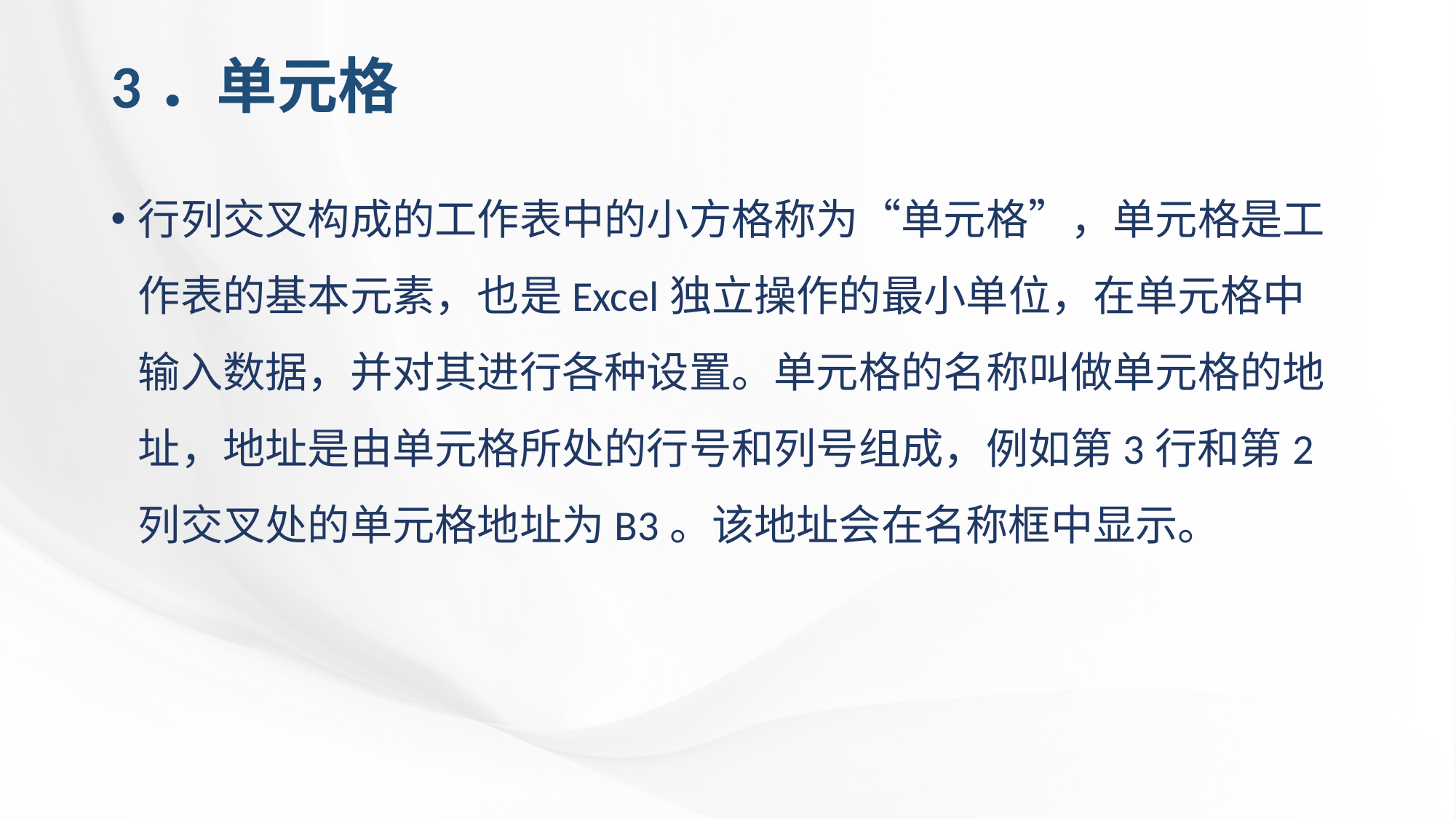

# 3．单元格
行列交叉构成的工作表中的小方格称为“单元格”，单元格是工作表的基本元素，也是Excel独立操作的最小单位，在单元格中输入数据，并对其进行各种设置。单元格的名称叫做单元格的地址，地址是由单元格所处的行号和列号组成，例如第3行和第2列交叉处的单元格地址为B3。该地址会在名称框中显示。